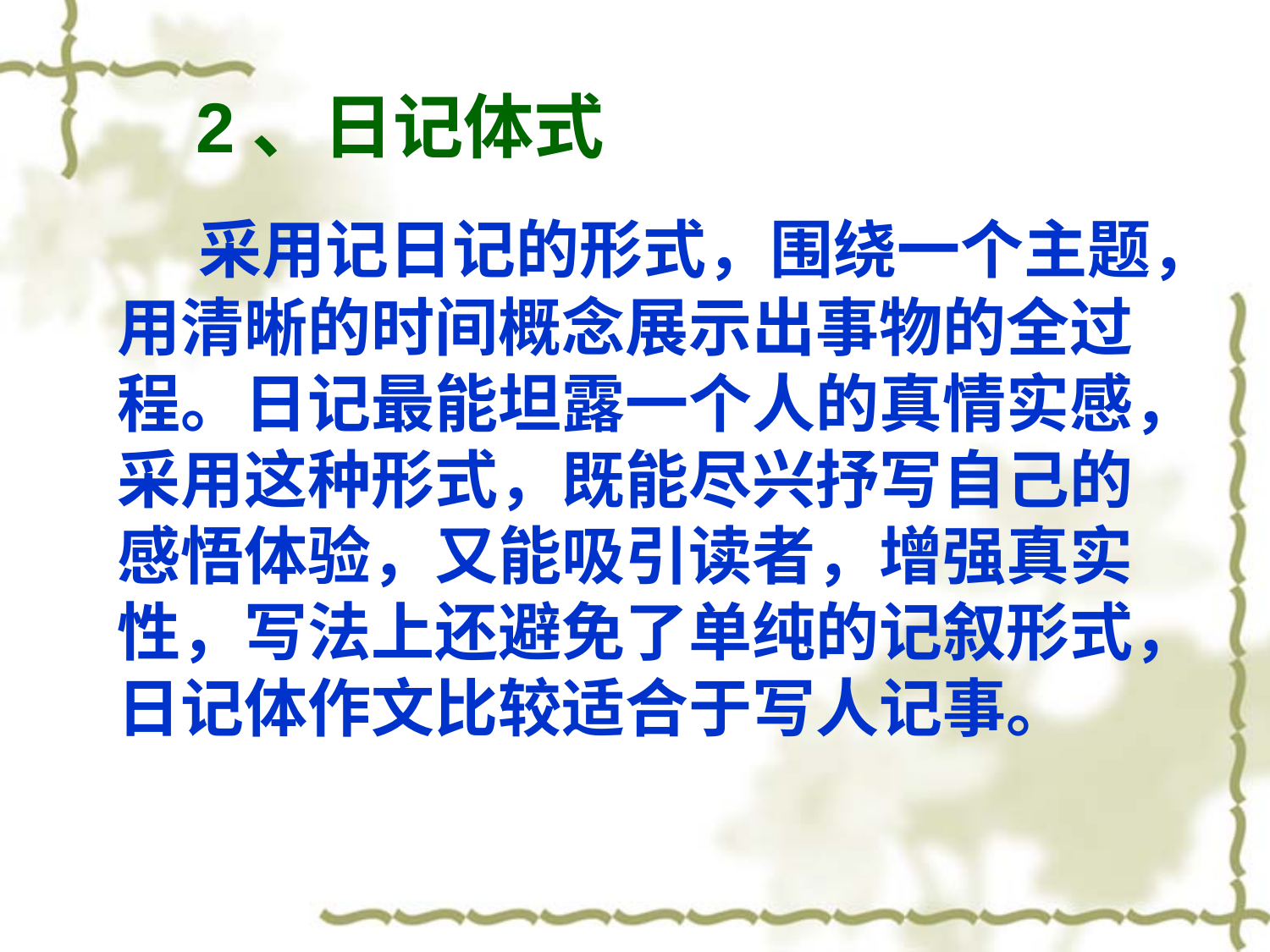

2、日记体式
    采用记日记的形式，围绕一个主题，用清晰的时间概念展示出事物的全过程。日记最能坦露一个人的真情实感，采用这种形式，既能尽兴抒写自己的感悟体验，又能吸引读者，增强真实性，写法上还避免了单纯的记叙形式，日记体作文比较适合于写人记事。
113